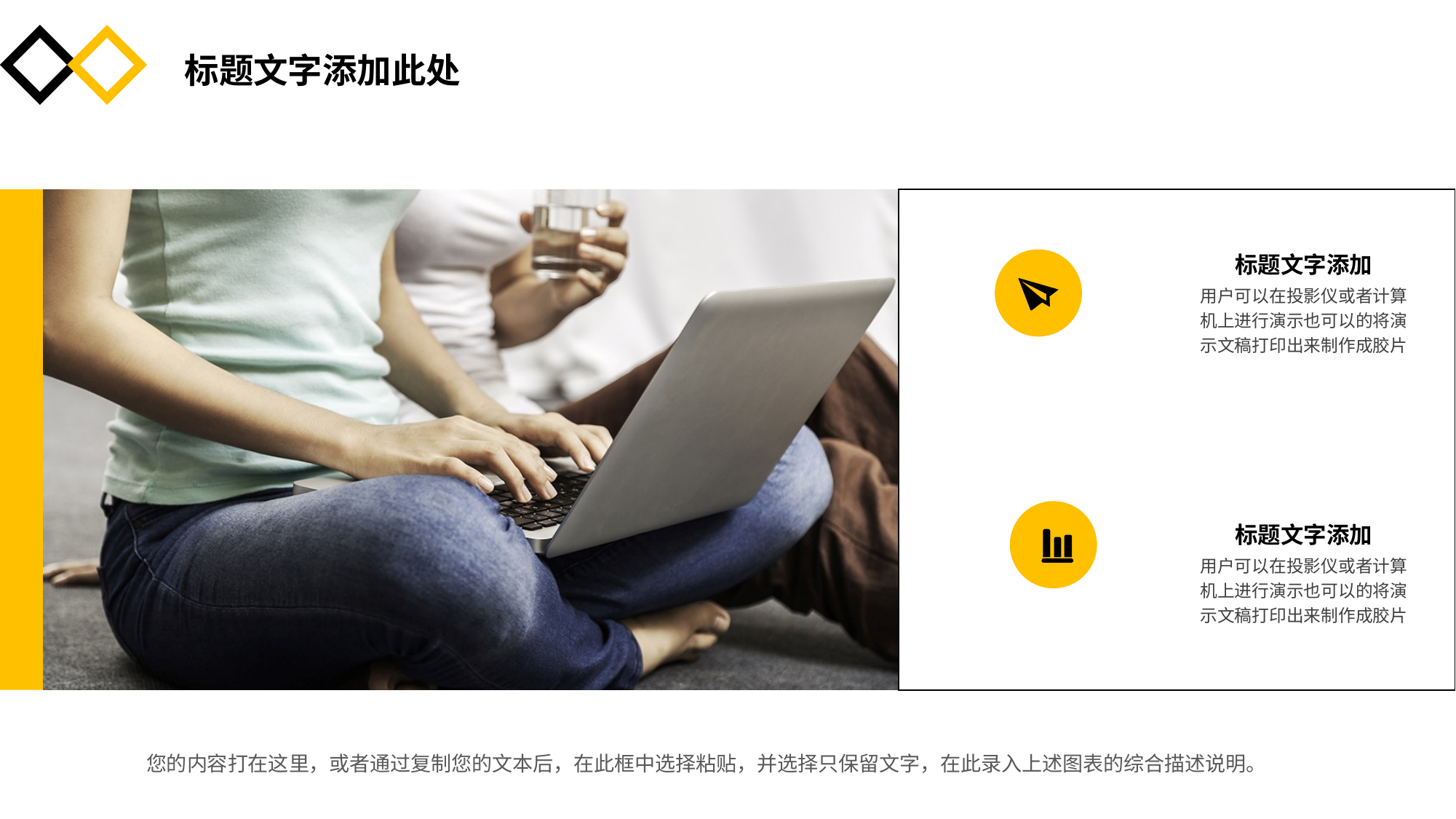

标题文字添加此处

标题文字添加
用户可以在投影仪或者计算机上进行演示也可以的将演示文稿打印出来制作成胶片

标题文字添加
用户可以在投影仪或者计算机上进行演示也可以的将演示文稿打印出来制作成胶片

您的内容打在这里，或者通过复制您的文本后，在此框中选择粘贴，并选择只保留文字，在此录入上述图表的综合描述说明。